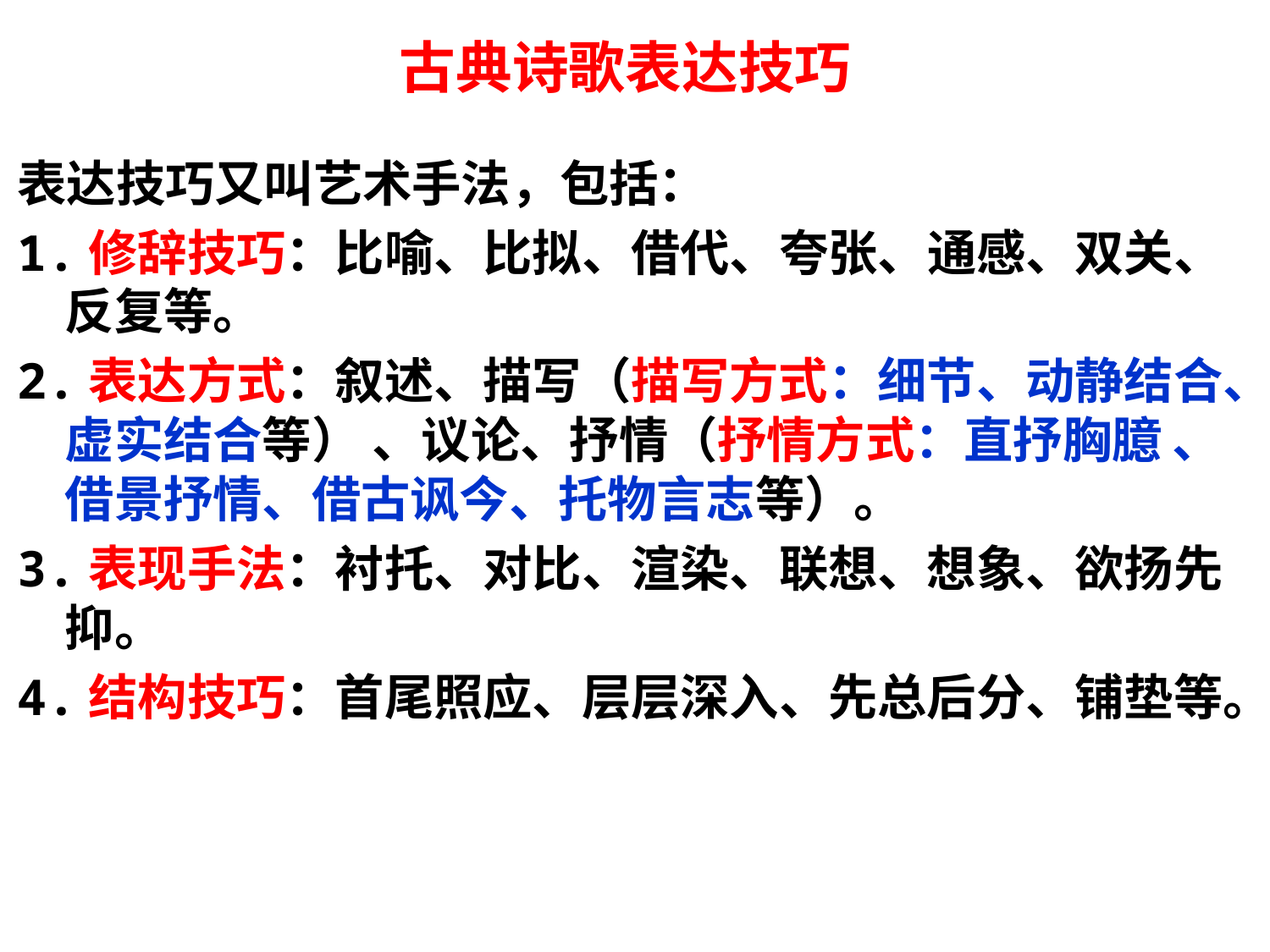

古典诗歌表达技巧
表达技巧又叫艺术手法，包括：
1.修辞技巧：比喻、比拟、借代、夸张、通感、双关、反复等。
2.表达方式：叙述、描写（描写方式：细节、动静结合、虚实结合等） 、议论、抒情（抒情方式：直抒胸臆 、借景抒情、借古讽今、托物言志等）。
3.表现手法：衬托、对比、渲染、联想、想象、欲扬先抑。
4.结构技巧：首尾照应、层层深入、先总后分、铺垫等。